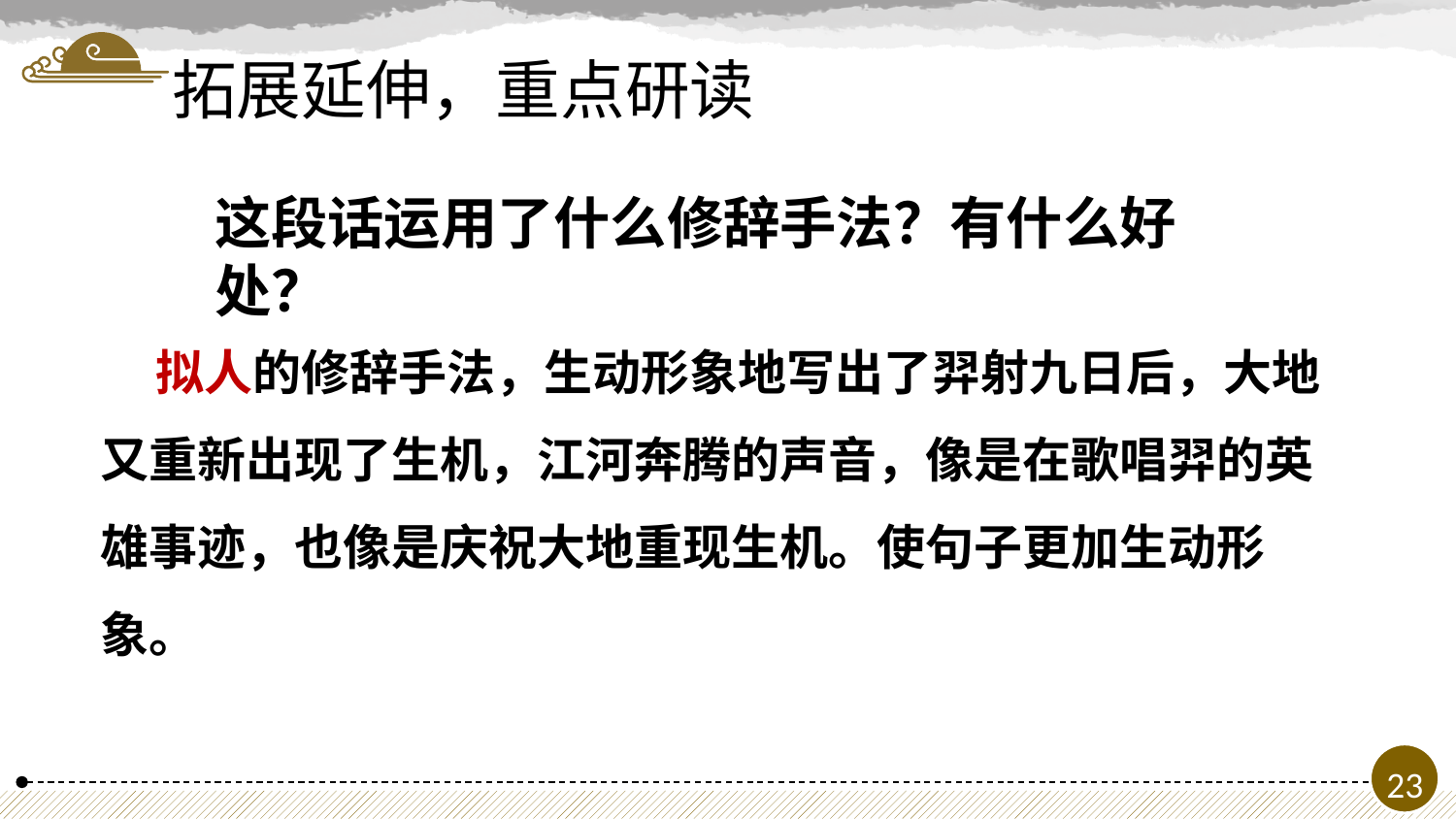

拓展延伸，重点研读
这段话运用了什么修辞手法？有什么好处？
    拟人的修辞手法，生动形象地写出了羿射九日后，大地又重新出现了生机，江河奔腾的声音，像是在歌唱羿的英雄事迹，也像是庆祝大地重现生机。使句子更加生动形象。